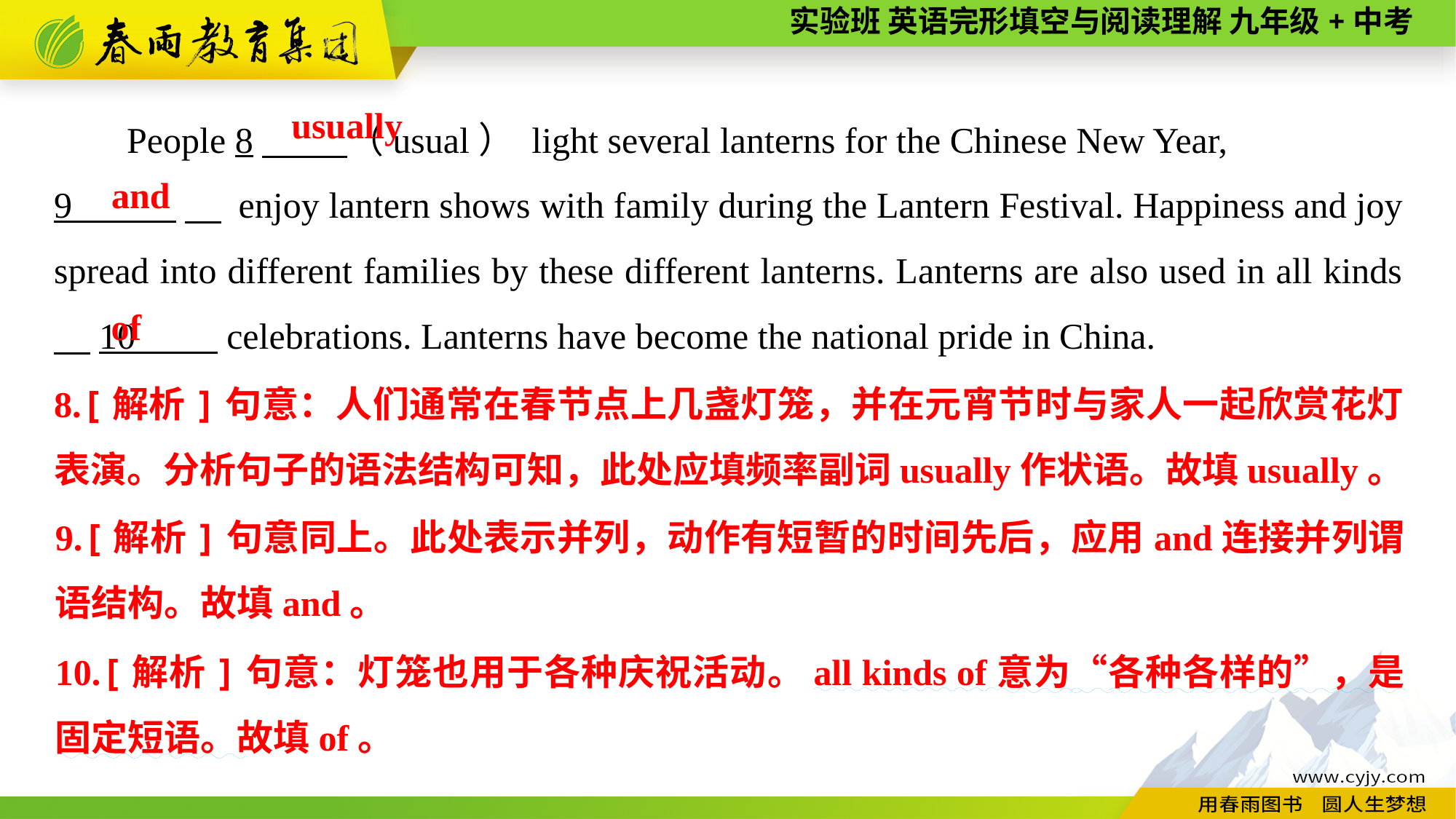

People 8　      （usual） light several lanterns for the Chinese New Year,
9           　 enjoy lantern shows with family during the Lantern Festival. Happiness and joy spread into different families by these different lanterns. Lanterns are also used in all kinds 　10          celebrations. Lanterns have become the national pride in China.
usually
and
of
8.[解析]句意：人们通常在春节点上几盏灯笼，并在元宵节时与家人一起欣赏花灯表演。分析句子的语法结构可知，此处应填频率副词usually作状语。故填usually。
9.[解析]句意同上。此处表示并列，动作有短暂的时间先后，应用and连接并列谓语结构。故填and。
10.[解析]句意：灯笼也用于各种庆祝活动。all kinds of意为“各种各样的”，是固定短语。故填of。